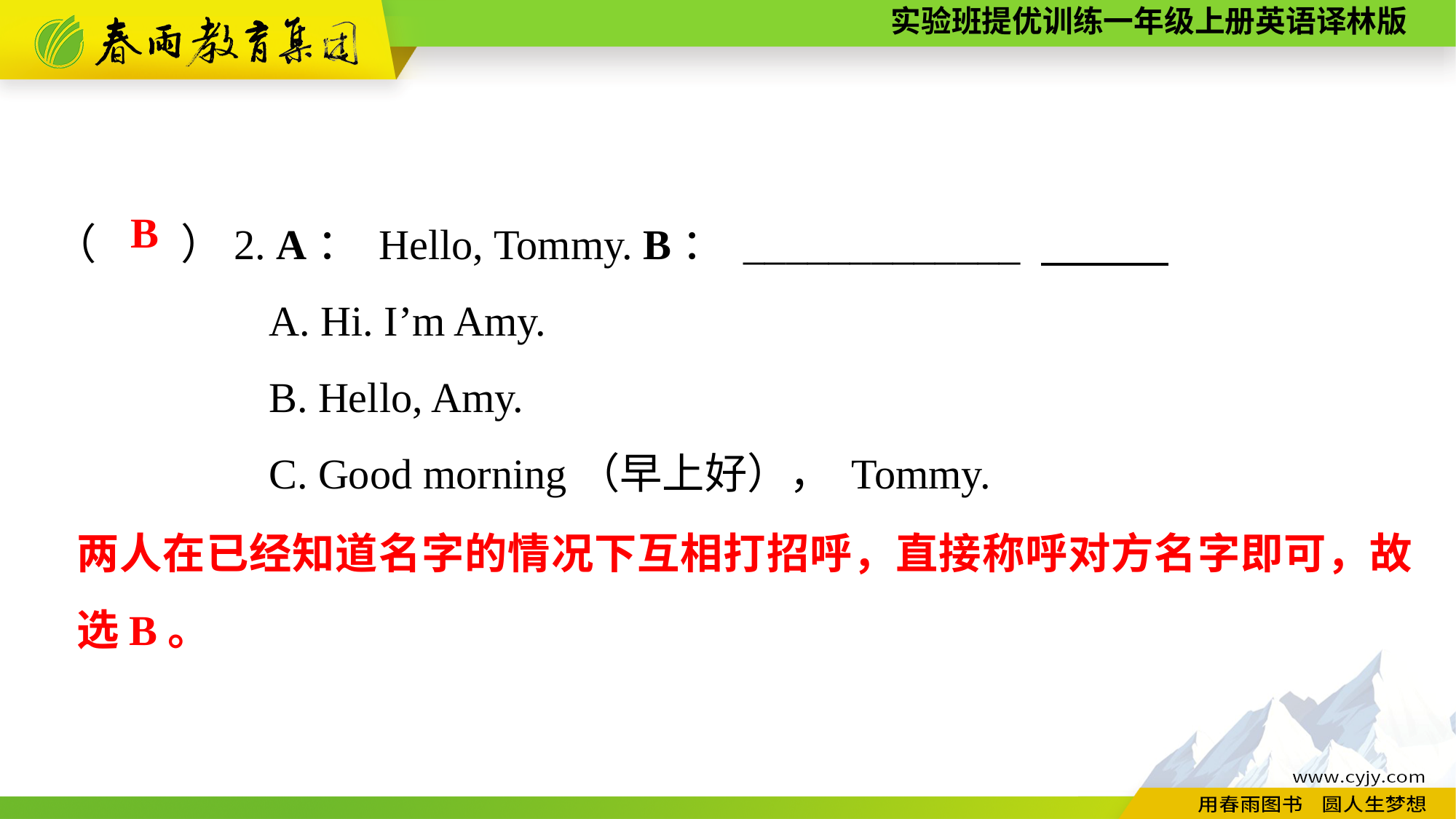

（　　）2. A： Hello, Tommy. B： _____________
A. Hi. I’m Amy.
B. Hello, Amy.
C. Good morning（早上好）， Tommy.
B
两人在已经知道名字的情况下互相打招呼，直接称呼对方名字即可，故选B。